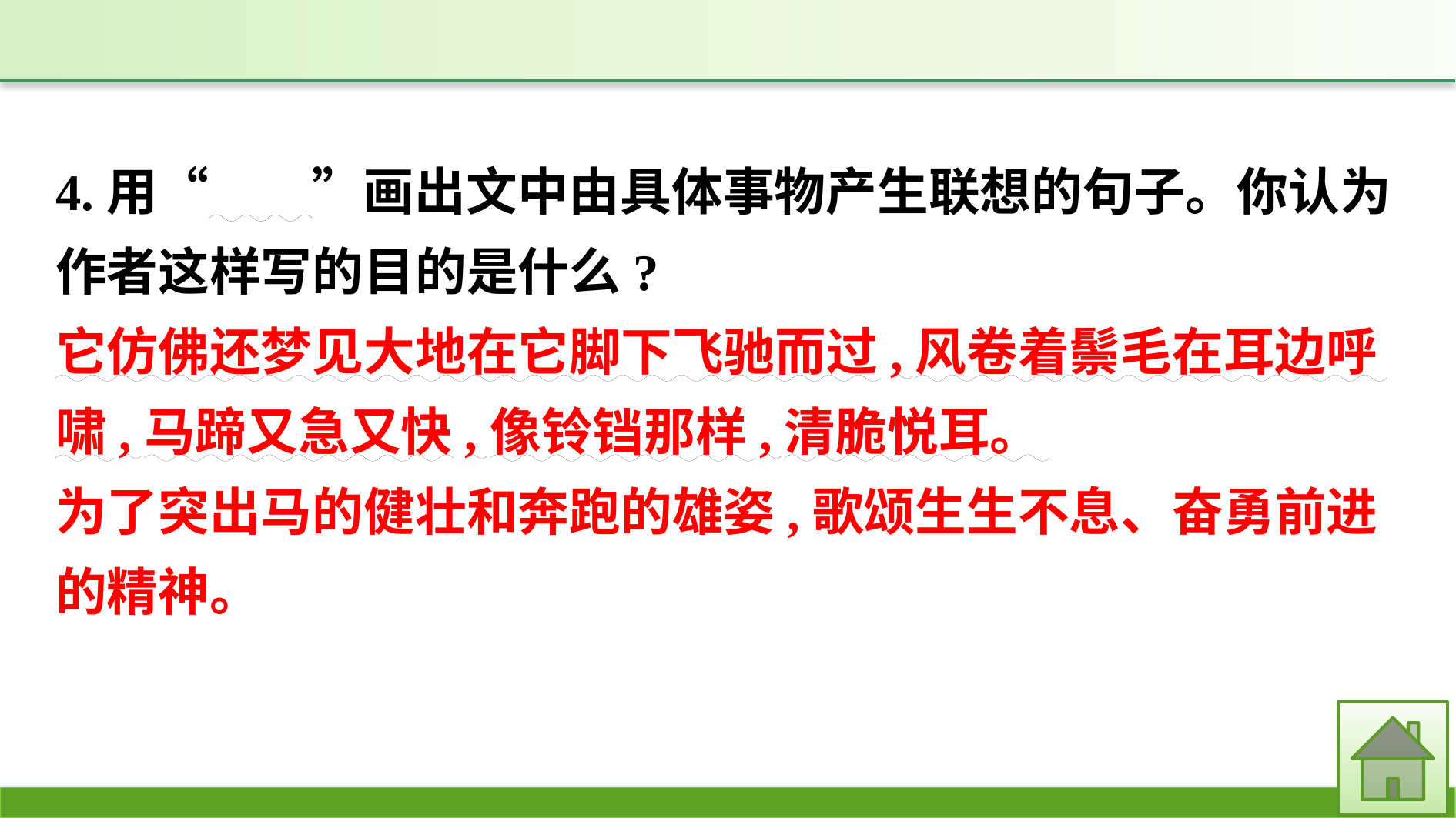

4.用“　　”画出文中由具体事物产生联想的句子。你认为作者这样写的目的是什么?
它仿佛还梦见大地在它脚下飞驰而过,风卷着鬃毛在耳边呼啸,马蹄又急又快,像铃铛那样,清脆悦耳。
为了突出马的健壮和奔跑的雄姿,歌颂生生不息、奋勇前进的精神。